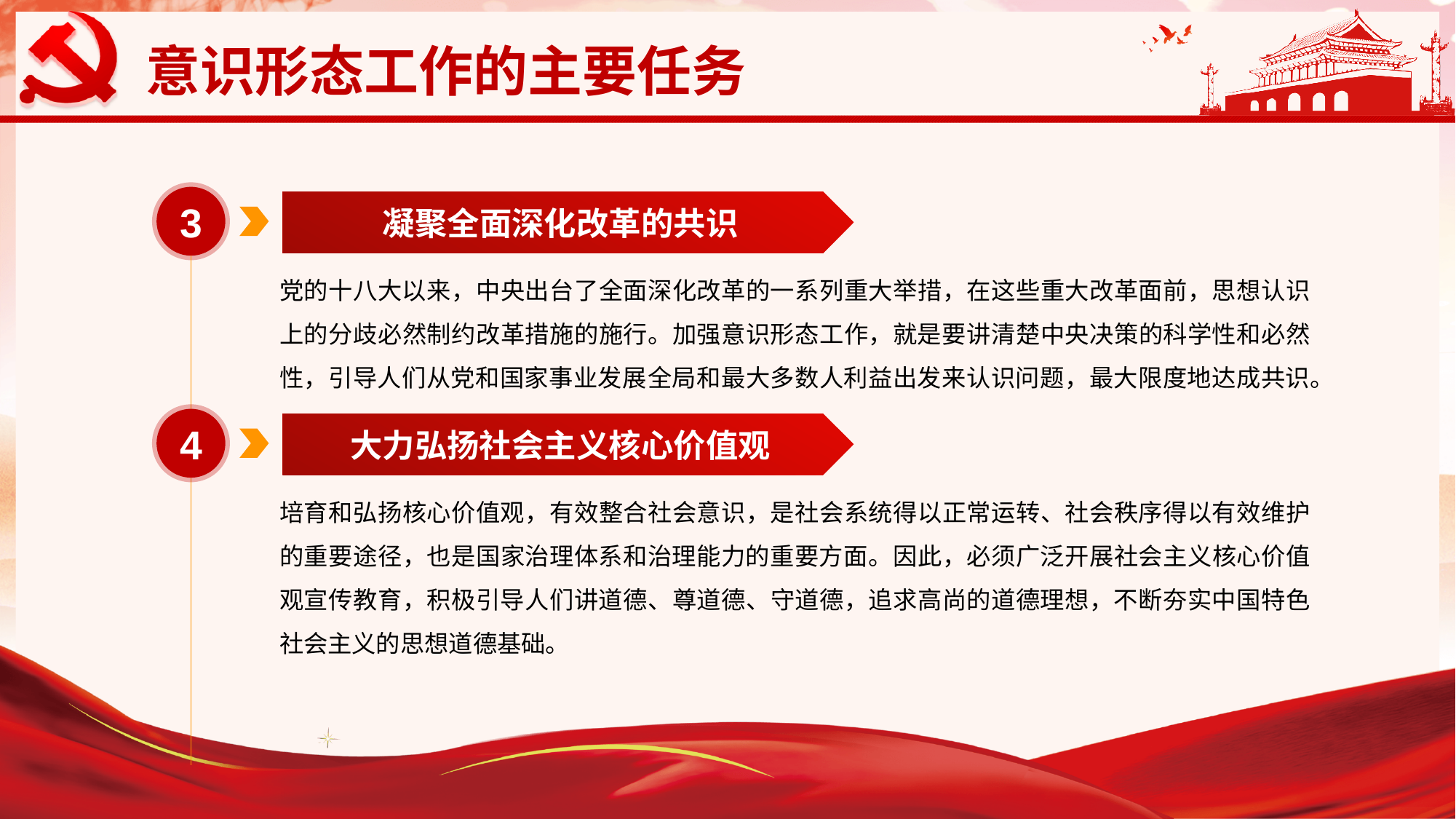

3
凝聚全面深化改革的共识

党的十八大以来，中央出台了全面深化改革的一系列重大举措，在这些重大改革面前，思想认识上的分歧必然制约改革措施的施行。加强意识形态工作，就是要讲清楚中央决策的科学性和必然性，引导人们从党和国家事业发展全局和最大多数人利益出发来认识问题，最大限度地达成共识。
4
大力弘扬社会主义核心价值观

培育和弘扬核心价值观，有效整合社会意识，是社会系统得以正常运转、社会秩序得以有效维护的重要途径，也是国家治理体系和治理能力的重要方面。因此，必须广泛开展社会主义核心价值观宣传教育，积极引导人们讲道德、尊道德、守道德，追求高尚的道德理想，不断夯实中国特色社会主义的思想道德基础。